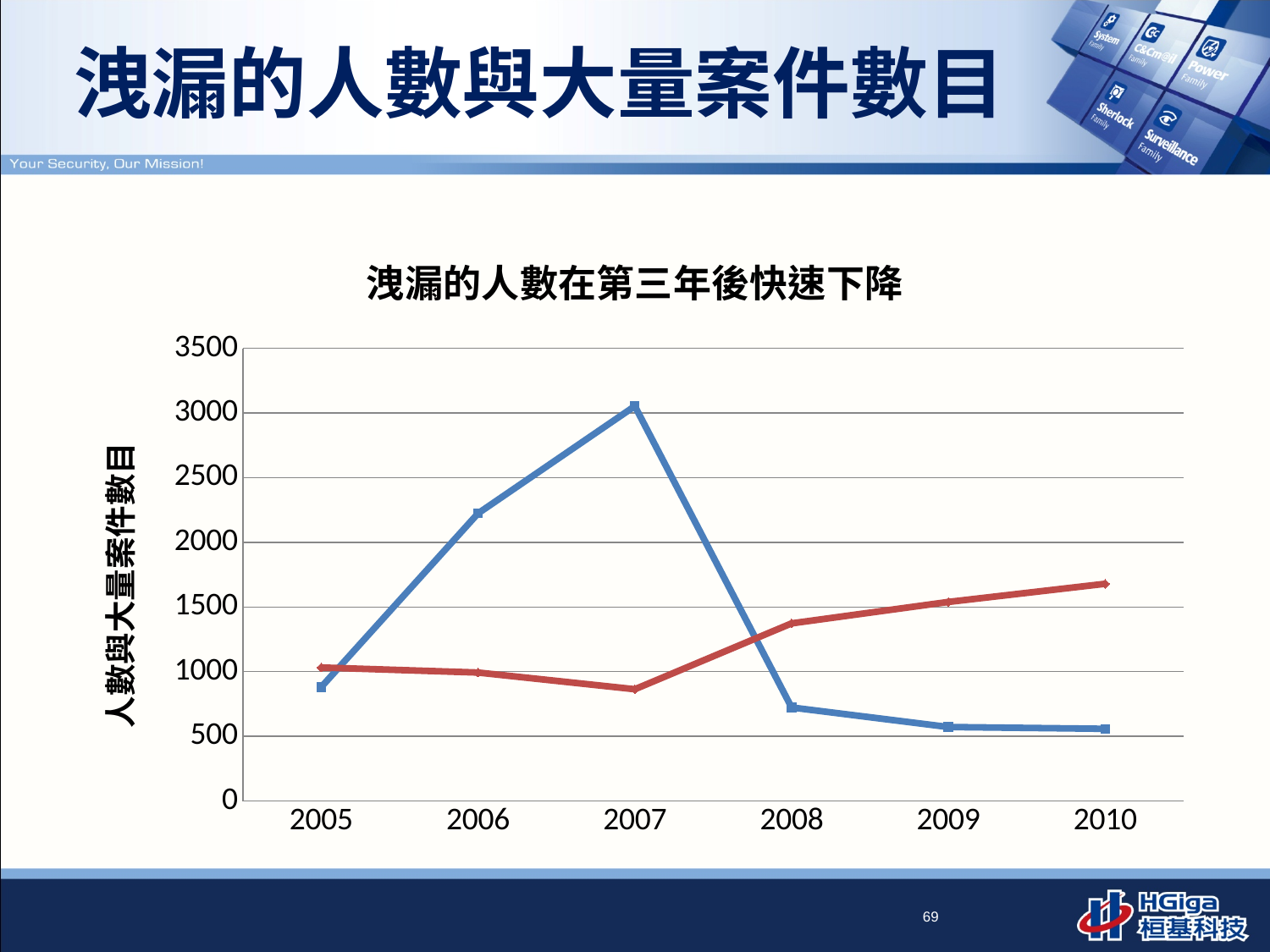

# 洩漏的人數與大量案件數目

### Chart: 洩漏的人數在第三年後快速下降

| Category | 人數(萬) | 案件數目 |
|---|---|---|
| 2005 | 881.0 | 1032.0 |
| 2006 | 2224.0 | 993.0 |
| 2007 | 3053.0 | 864.0 |
| 2008 | 723.0 | 1373.0 |
| 2009 | 572.0 | 1539.0 |
| 2010 | 558.0 | 1679.0 |
69